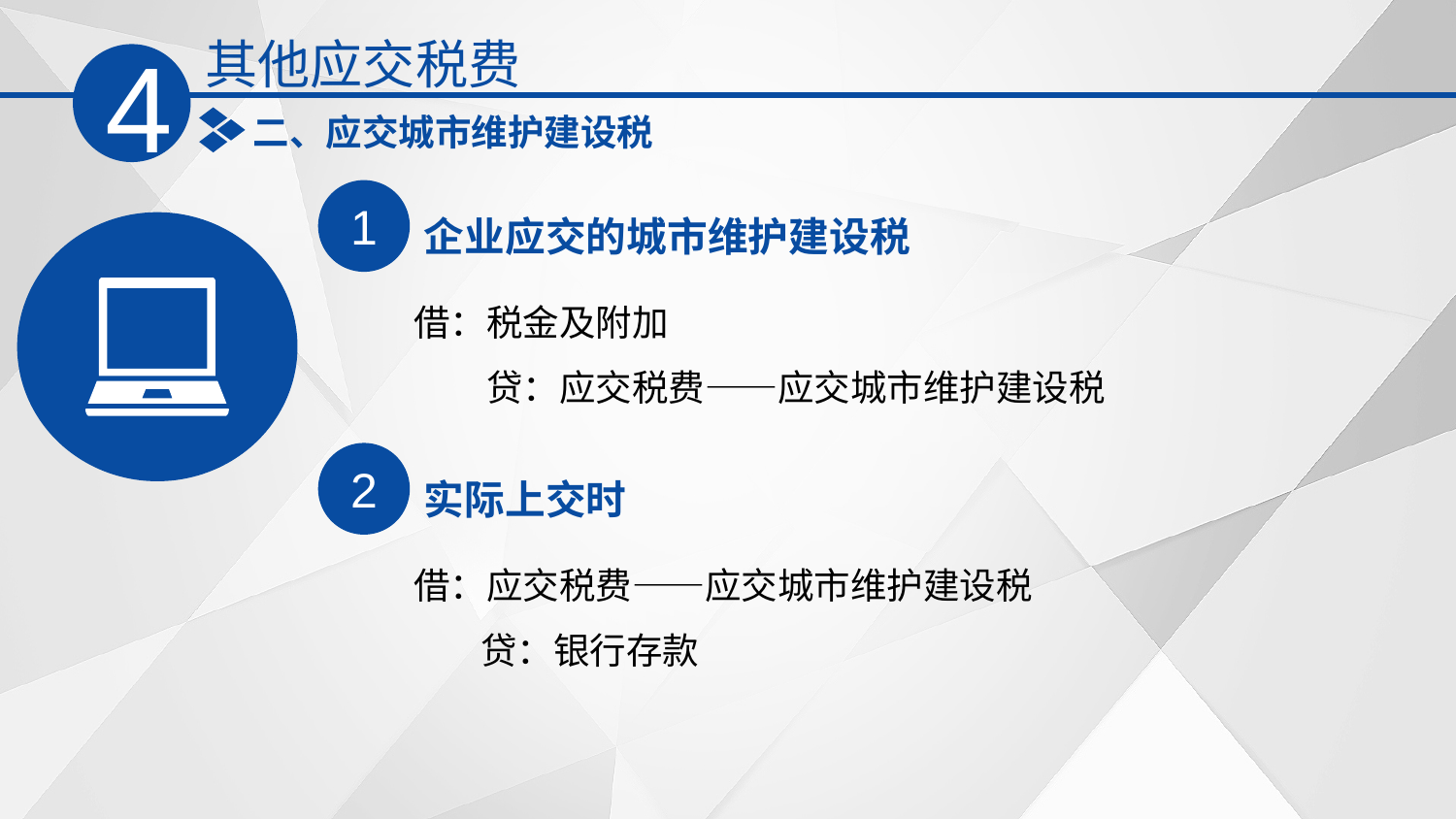

其他应交税费
4

二、应交城市维护建设税

1
企业应交的城市维护建设税

借：税金及附加
　　贷：应交税费——应交城市维护建设税
2
实际上交时
借：应交税费——应交城市维护建设税
       贷：银行存款